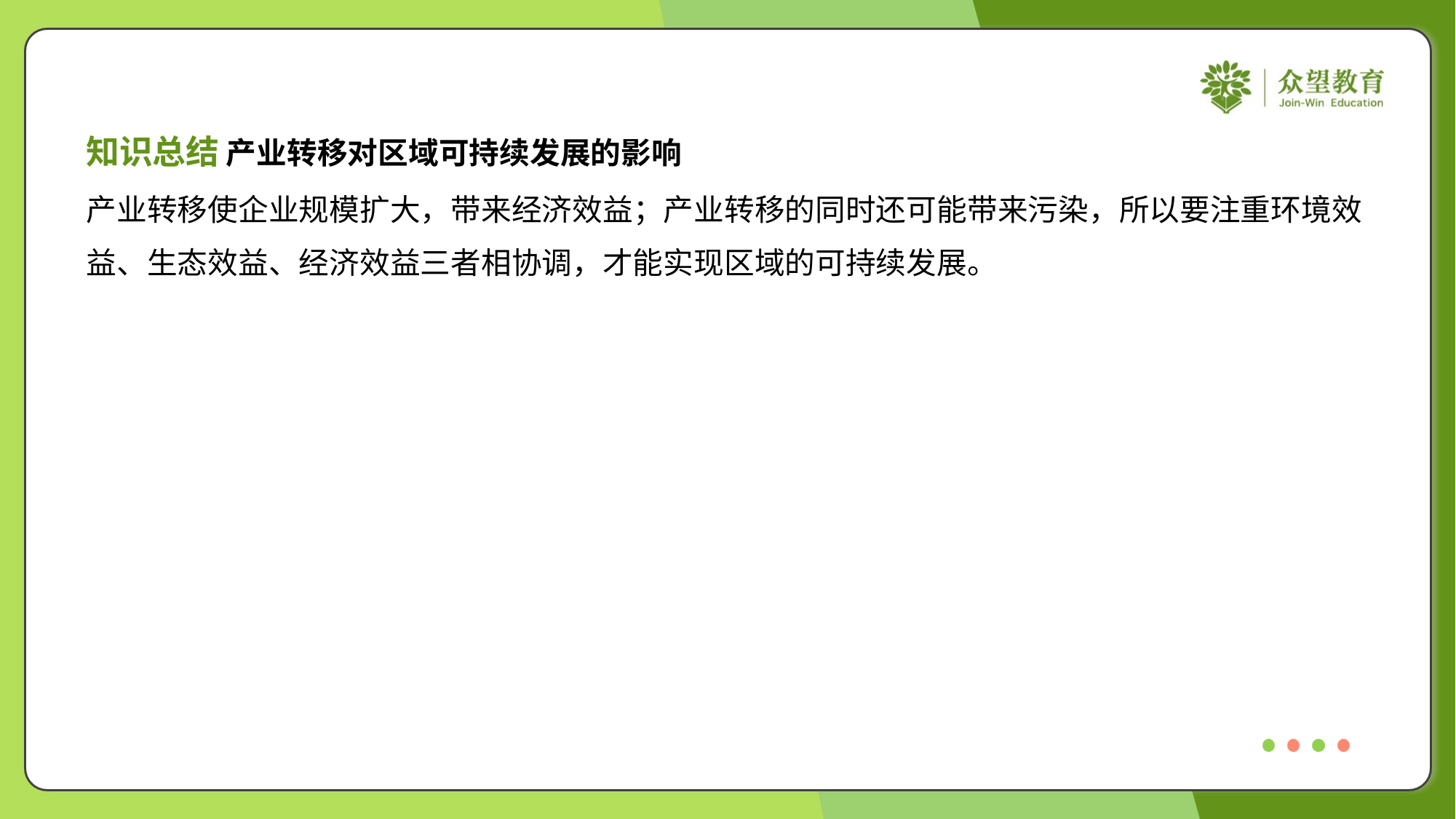

知识总结 产业转移对区域可持续发展的影响
产业转移使企业规模扩大，带来经济效益；产业转移的同时还可能带来污染，所以要注重环境效
益、生态效益、经济效益三者相协调，才能实现区域的可持续发展。